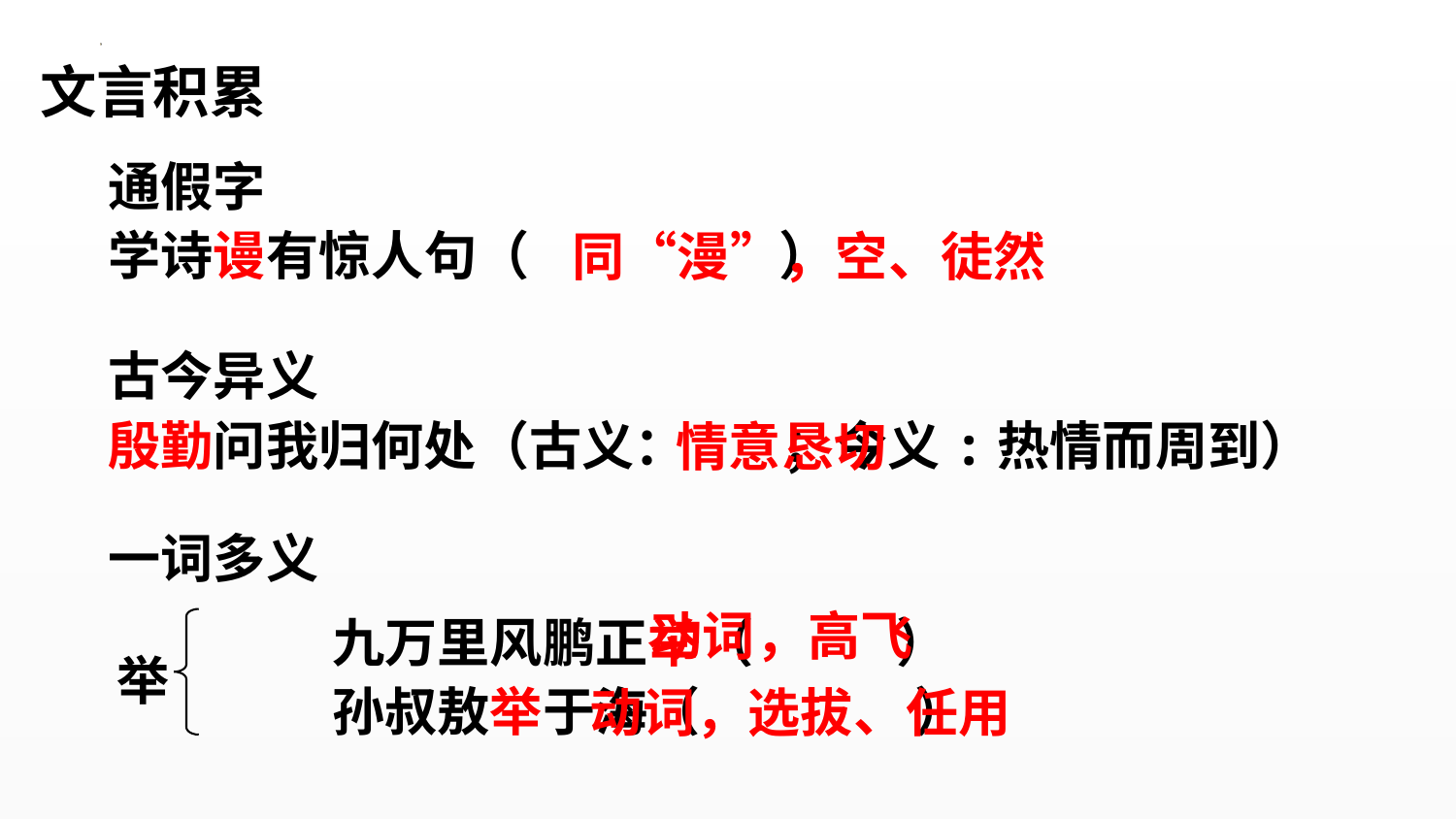

文言积累
通假字
学诗谩有惊人句（                     ）
同“漫”，空、徒然
古今异义
殷勤问我归何处（古义：        ；今义:热情而周到）
情意恳切
一词多义
动词，高飞
九万里风鹏正举（            ）
孙叔敖举于海（                  ）

举
动词，选拔、任用